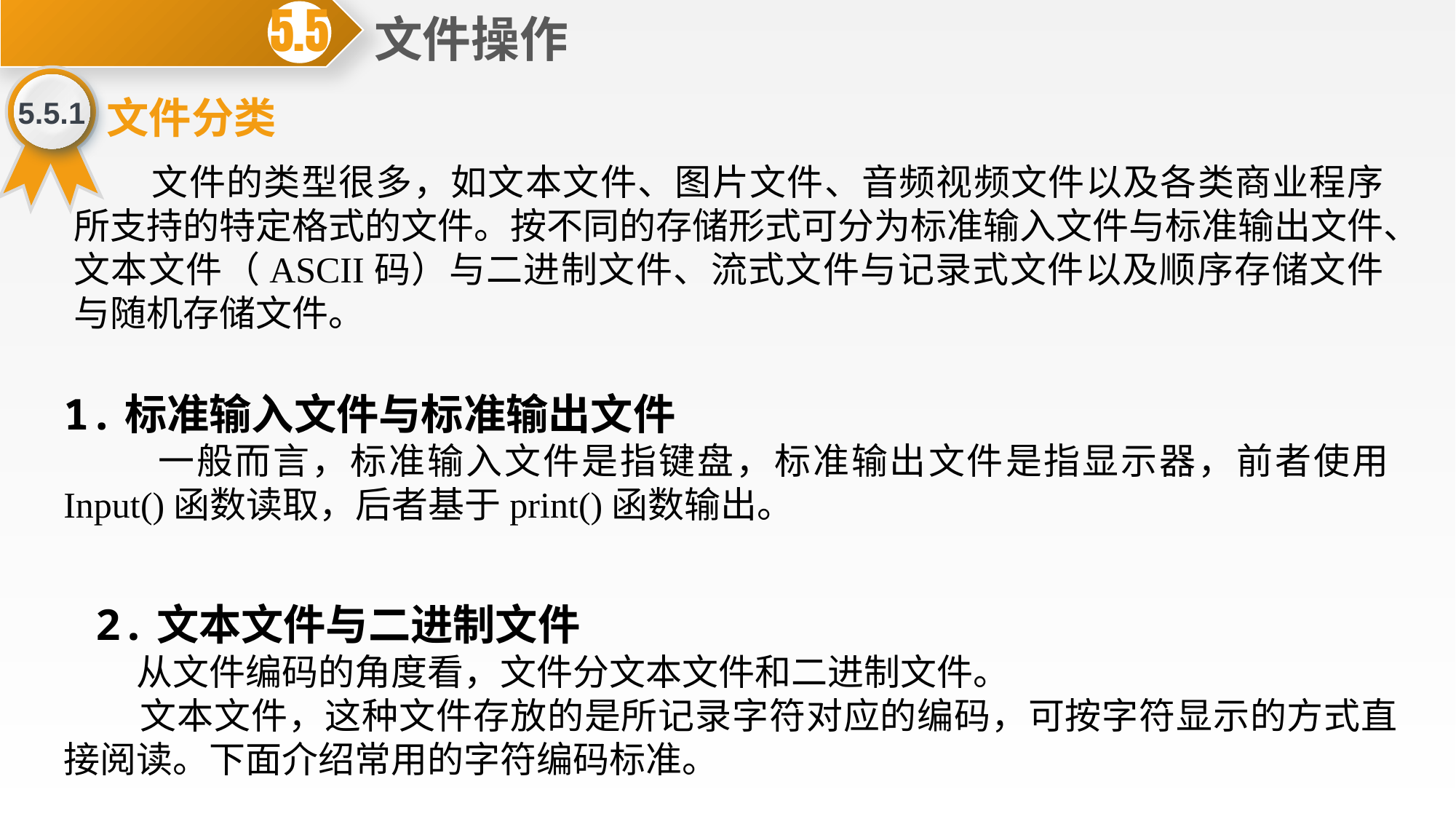

文件操作

5.5

5.5.1

文件分类

    文件的类型很多，如文本文件、图片文件、音频视频文件以及各类商业程序所支持的特定格式的文件。按不同的存储形式可分为标准输入文件与标准输出文件、文本文件（ASCII码）与二进制文件、流式文件与记录式文件以及顺序存储文件与随机存储文件。
1.标准输入文件与标准输出文件
     一般而言，标准输入文件是指键盘，标准输出文件是指显示器，前者使用Input()函数读取，后者基于print()函数输出。

2.文本文件与二进制文件
    从文件编码的角度看，文件分文本文件和二进制文件。
    文本文件，这种文件存放的是所记录字符对应的编码，可按字符显示的方式直接阅读。下面介绍常用的字符编码标准。